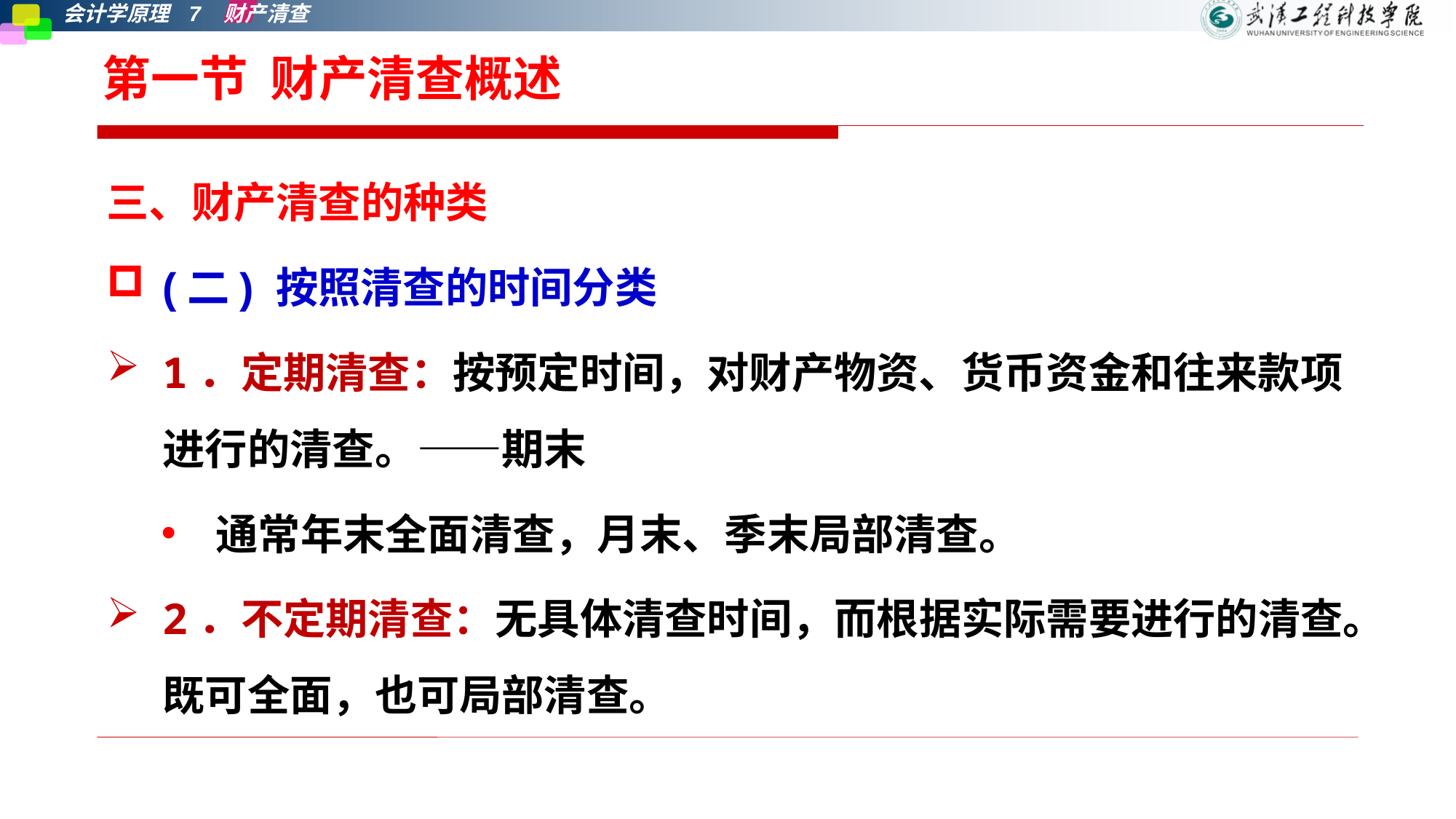

# 第一节  财产清查概述
三、财产清查的种类
(二) 按照清查的时间分类
1．定期清查：按预定时间，对财产物资、货币资金和往来款项进行的清查。——期末
通常年末全面清查，月末、季末局部清查。
2．不定期清查：无具体清查时间，而根据实际需要进行的清查。既可全面，也可局部清查。